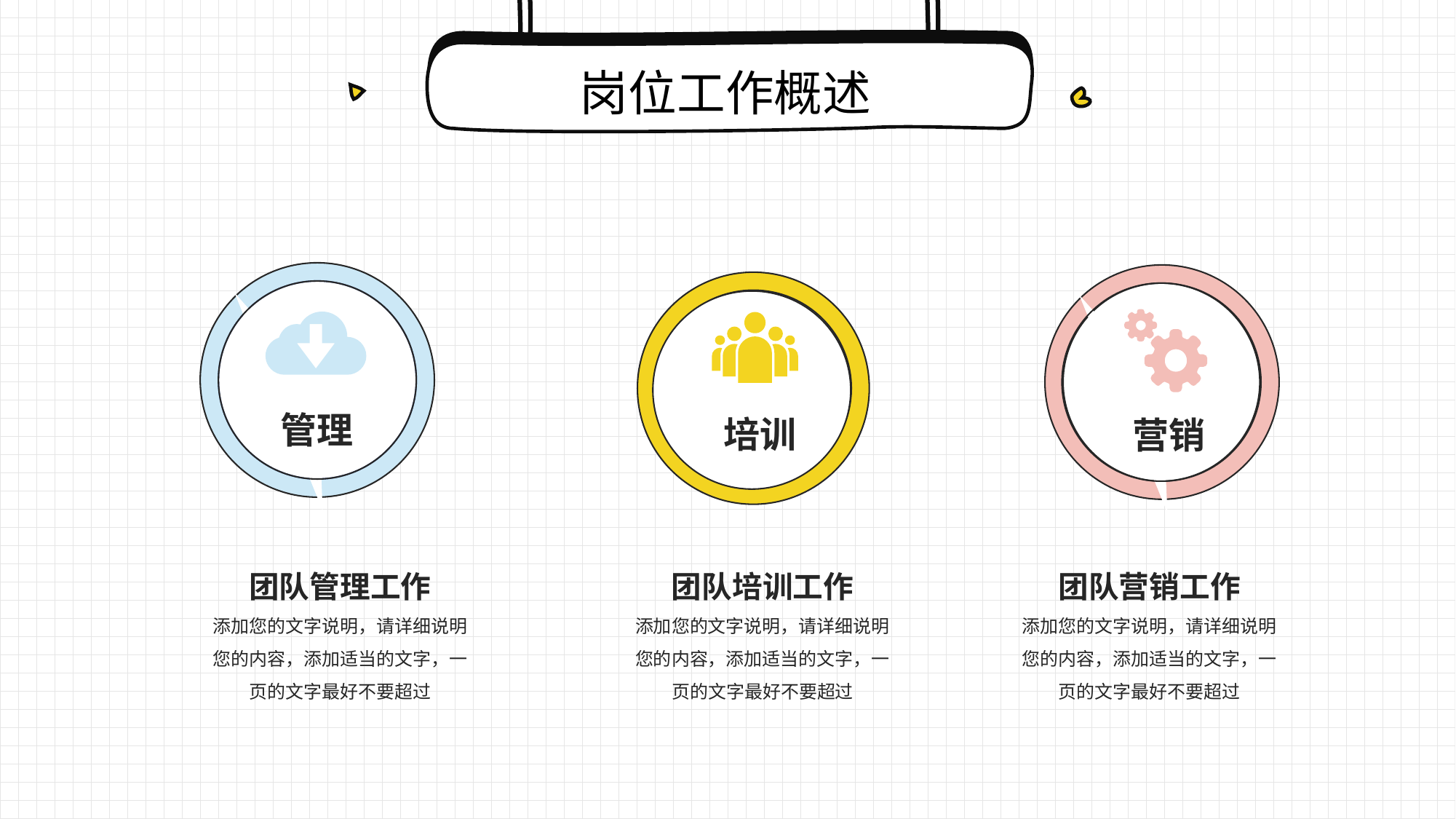

岗位工作概述

管理
培训
营销
团队管理工作
添加您的文字说明，请详细说明您的内容，添加适当的文字，一页的文字最好不要超过
团队培训工作
添加您的文字说明，请详细说明您的内容，添加适当的文字，一页的文字最好不要超过
团队营销工作
添加您的文字说明，请详细说明您的内容，添加适当的文字，一页的文字最好不要超过